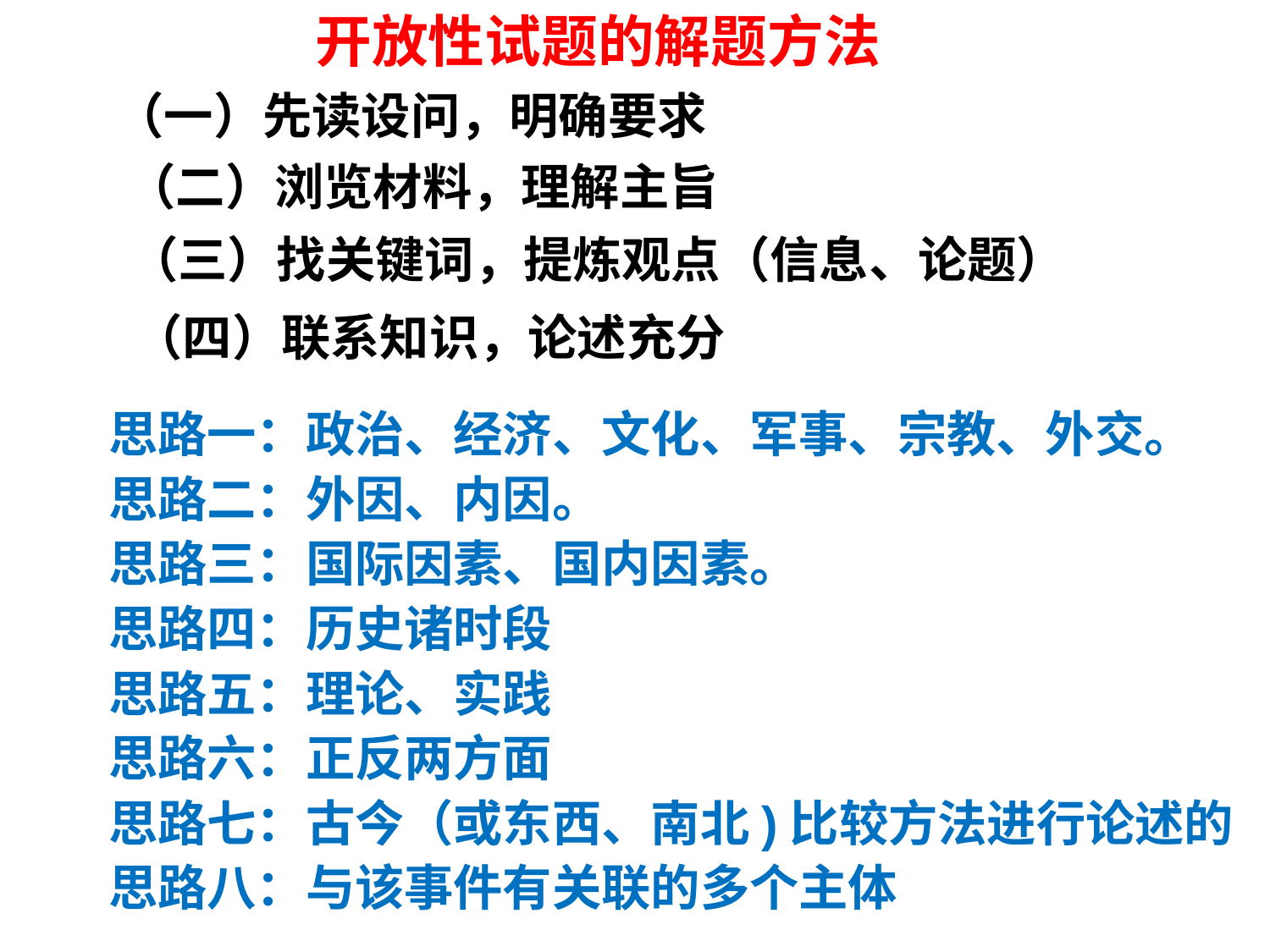

开放性试题的解题方法
（一）先读设问，明确要求
 （二）浏览材料，理解主旨
 （三）找关键词，提炼观点（信息、论题）
 （四）联系知识，论述充分

    思路一：政治、经济、文化、军事、宗教、外交。
    思路二：外因、内因。
    思路三：国际因素、国内因素。
    思路四：历史诸时段
    思路五：理论、实践
    思路六：正反两方面
    思路七：古今（或东西、南北)比较方法进行论述的
    思路八：与该事件有关联的多个主体